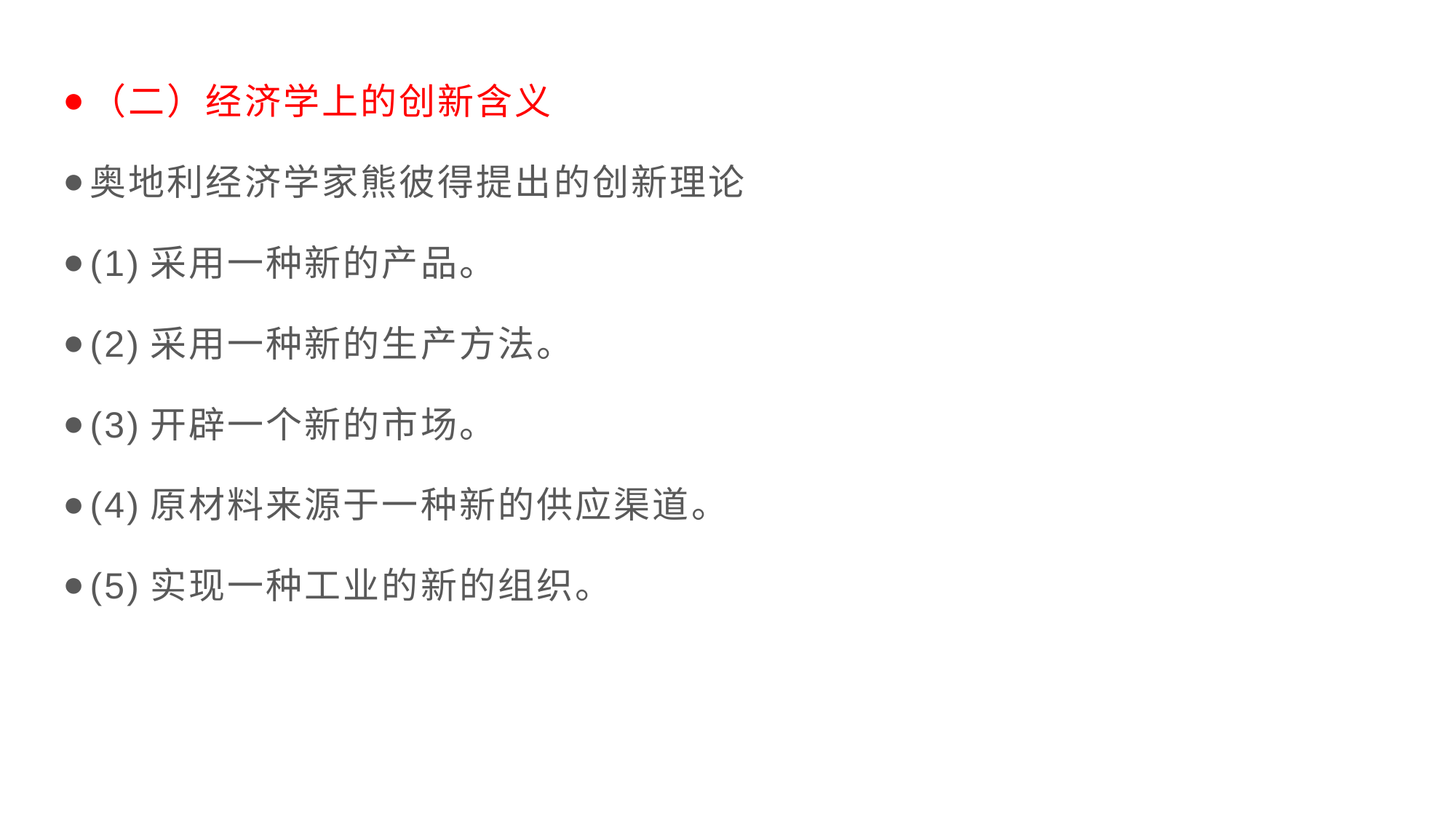

（二）经济学上的创新含义
奥地利经济学家熊彼得提出的创新理论
(1)采用一种新的产品。
(2)采用一种新的生产方法。
(3)开辟一个新的市场。
(4)原材料来源于一种新的供应渠道。
(5)实现一种工业的新的组织。